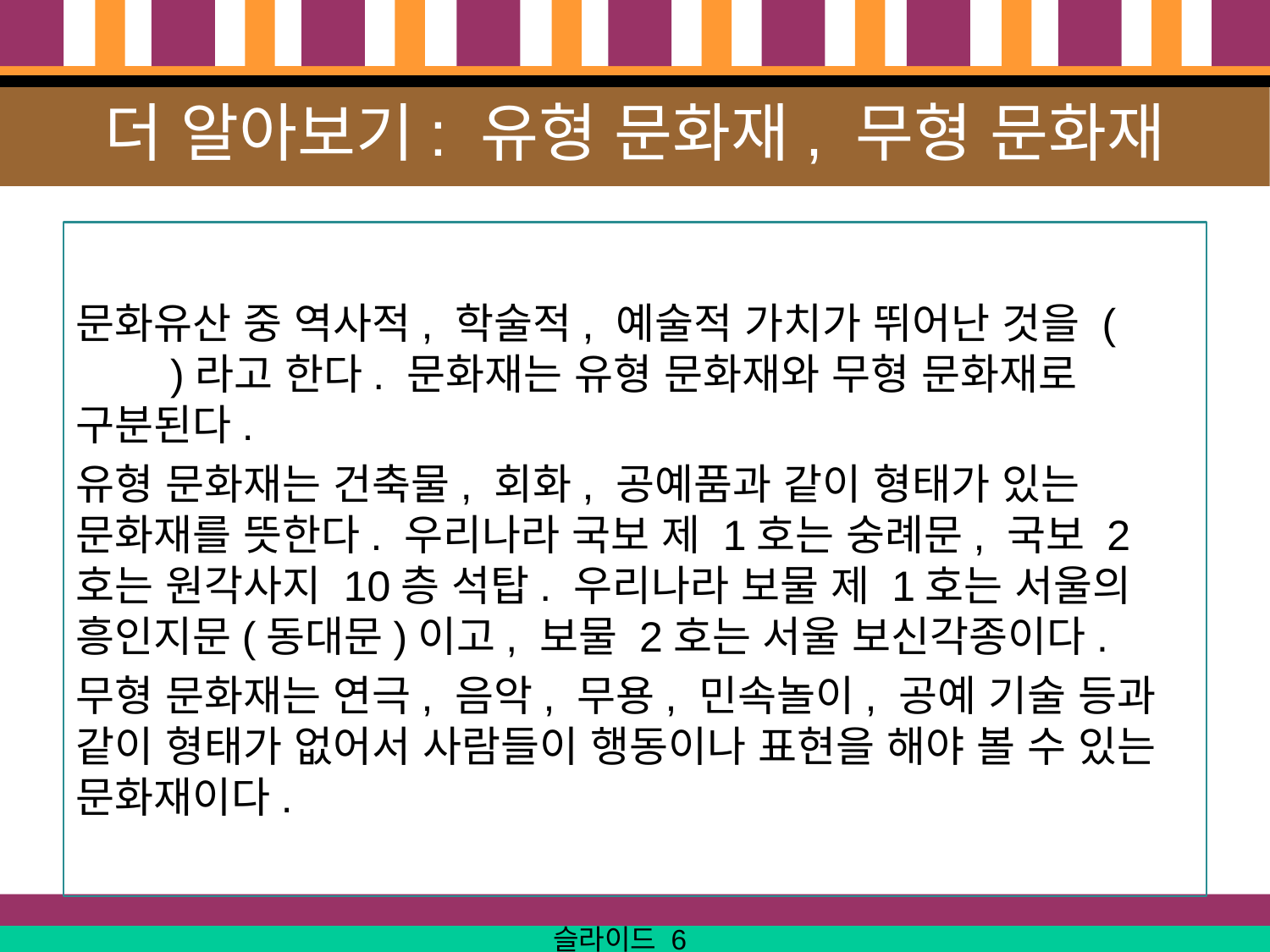

# 더 알아보기: 유형 문화재, 무형 문화재
문화유산 중 역사적, 학술적, 예술적 가치가 뛰어난 것을 (               )라고 한다. 문화재는 유형 문화재와 무형 문화재로 구분된다.
유형 문화재는 건축물, 회화, 공예품과 같이 형태가 있는 문화재를 뜻한다. 우리나라 국보 제 1호는 숭례문, 국보 2호는 원각사지 10층 석탑. 우리나라 보물 제 1호는 서울의 흥인지문(동대문)이고, 보물 2호는 서울 보신각종이다.
무형 문화재는 연극, 음악, 무용, 민속놀이, 공예 기술 등과 같이 형태가 없어서 사람들이 행동이나 표현을 해야 볼 수 있는 문화재이다.
슬라이드 6